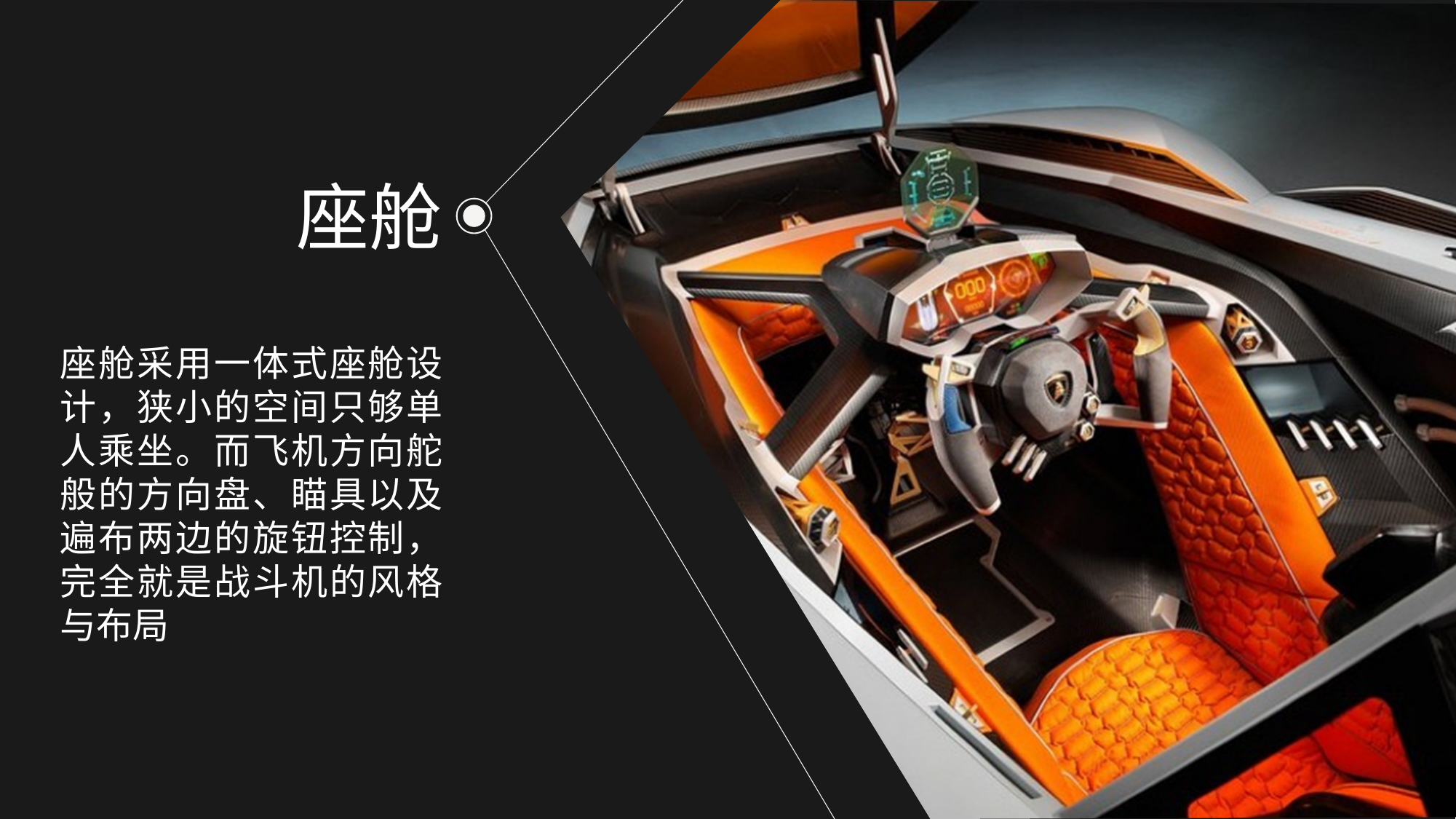

座舱

座舱采用一体式座舱设计，狭小的空间只够单人乘坐。而飞机方向舵般的方向盘、瞄具以及遍布两边的旋钮控制，完全就是战斗机的风格与布局